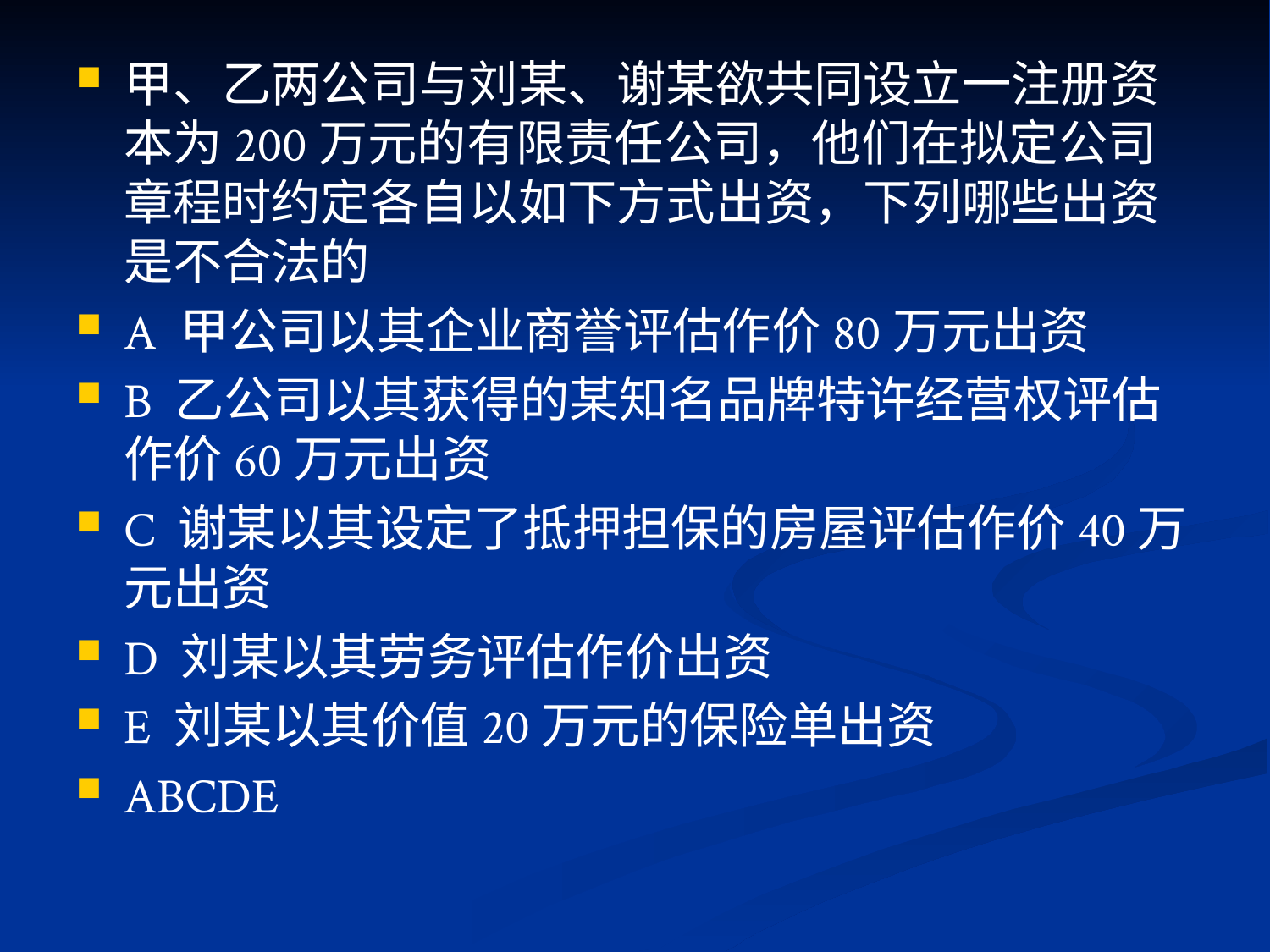

#
甲、乙两公司与刘某、谢某欲共同设立一注册资本为200万元的有限责任公司，他们在拟定公司章程时约定各自以如下方式出资，下列哪些出资是不合法的
A 甲公司以其企业商誉评估作价80万元出资
B 乙公司以其获得的某知名品牌特许经营权评估作价60万元出资
C 谢某以其设定了抵押担保的房屋评估作价40万元出资
D 刘某以其劳务评估作价出资
E 刘某以其价值20万元的保险单出资
ABCDE